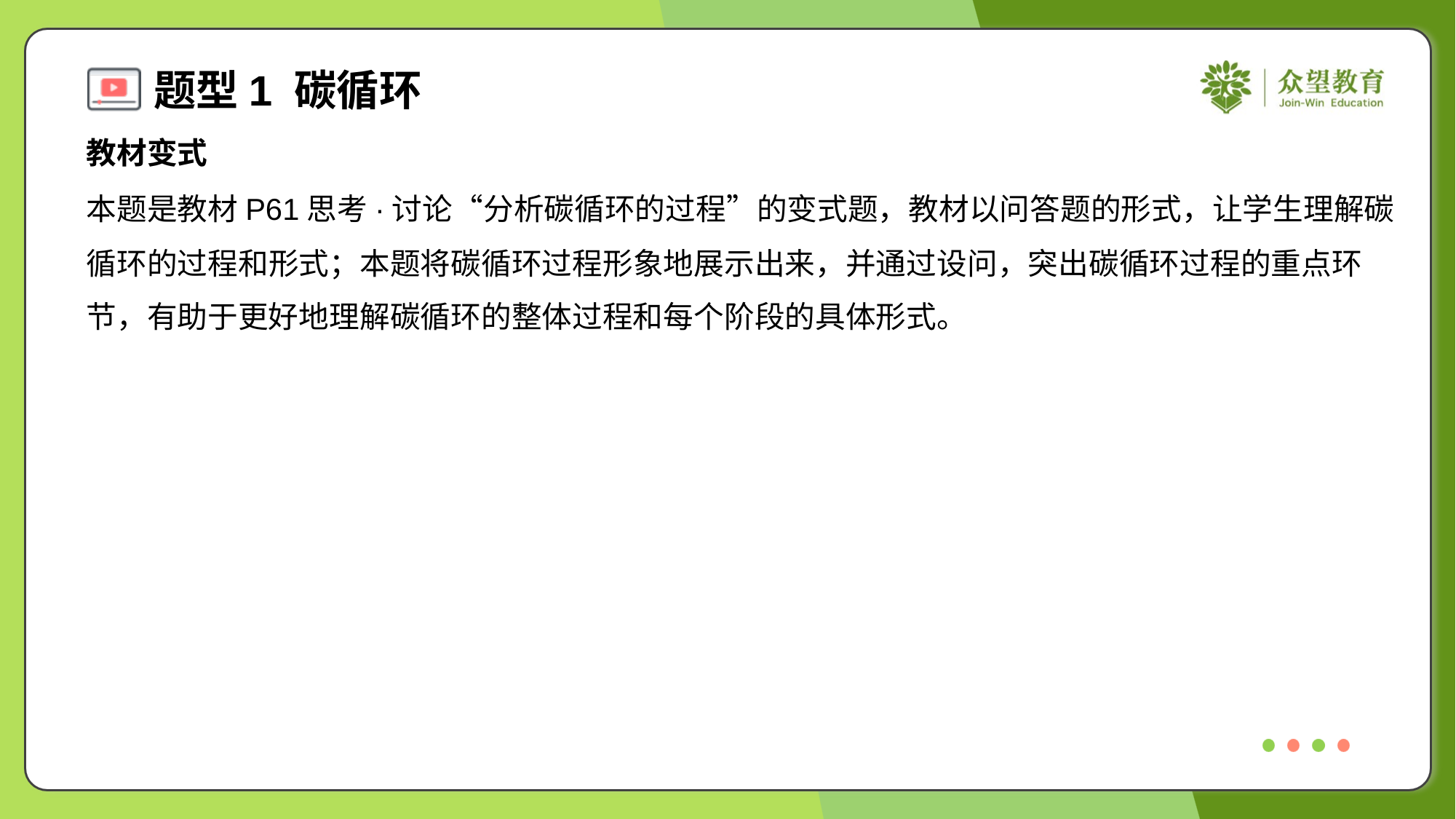

教材变式
本题是教材P61思考·讨论“分析碳循环的过程”的变式题，教材以问答题的形式，让学生理解碳
循环的过程和形式；本题将碳循环过程形象地展示出来，并通过设问，突出碳循环过程的重点环
节，有助于更好地理解碳循环的整体过程和每个阶段的具体形式。